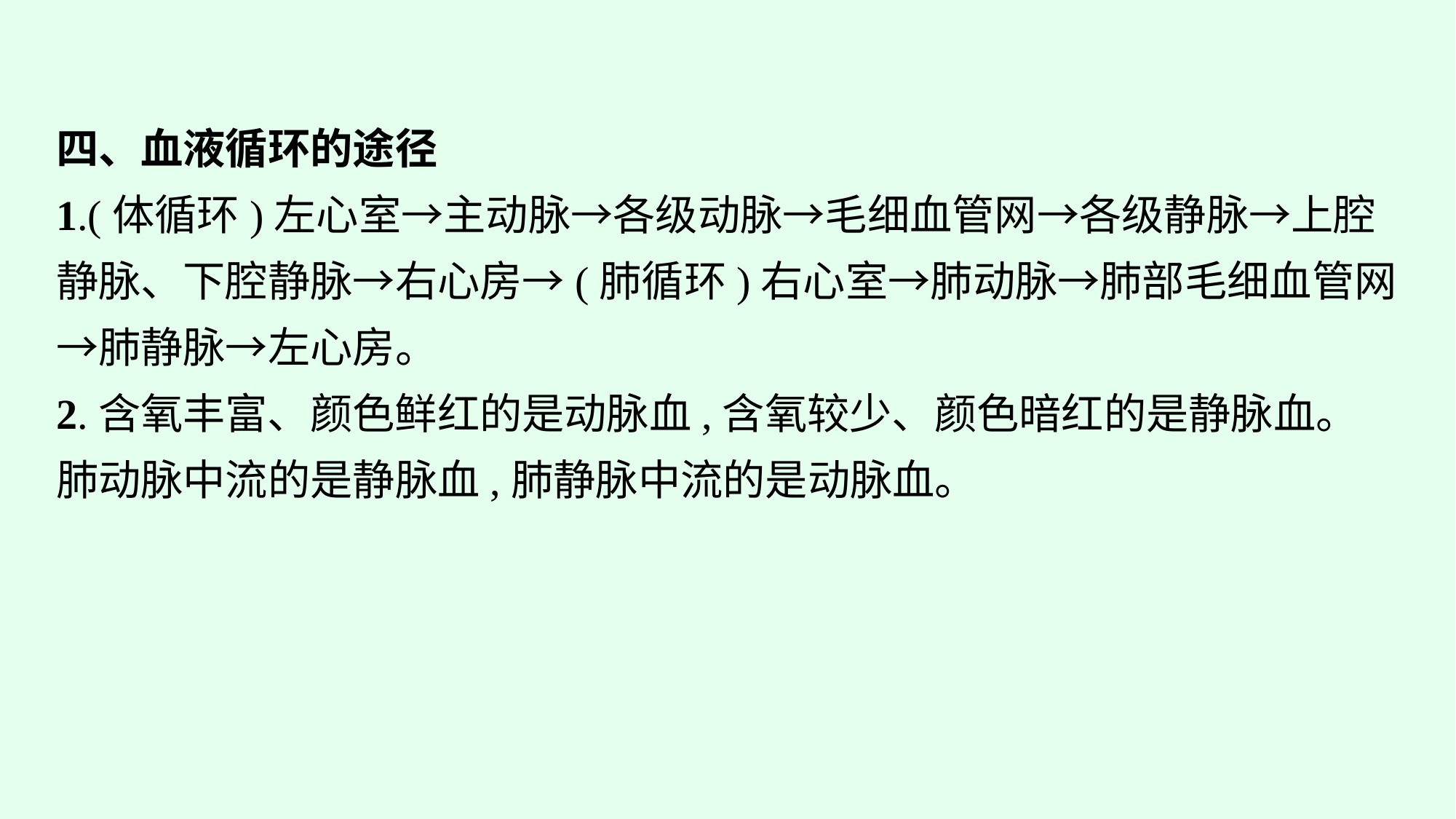

四、血液循环的途径
1.(体循环)左心室→主动脉→各级动脉→毛细血管网→各级静脉→上腔静脉、下腔静脉→右心房→(肺循环)右心室→肺动脉→肺部毛细血管网→肺静脉→左心房。
2.含氧丰富、颜色鲜红的是动脉血,含氧较少、颜色暗红的是静脉血。肺动脉中流的是静脉血,肺静脉中流的是动脉血。